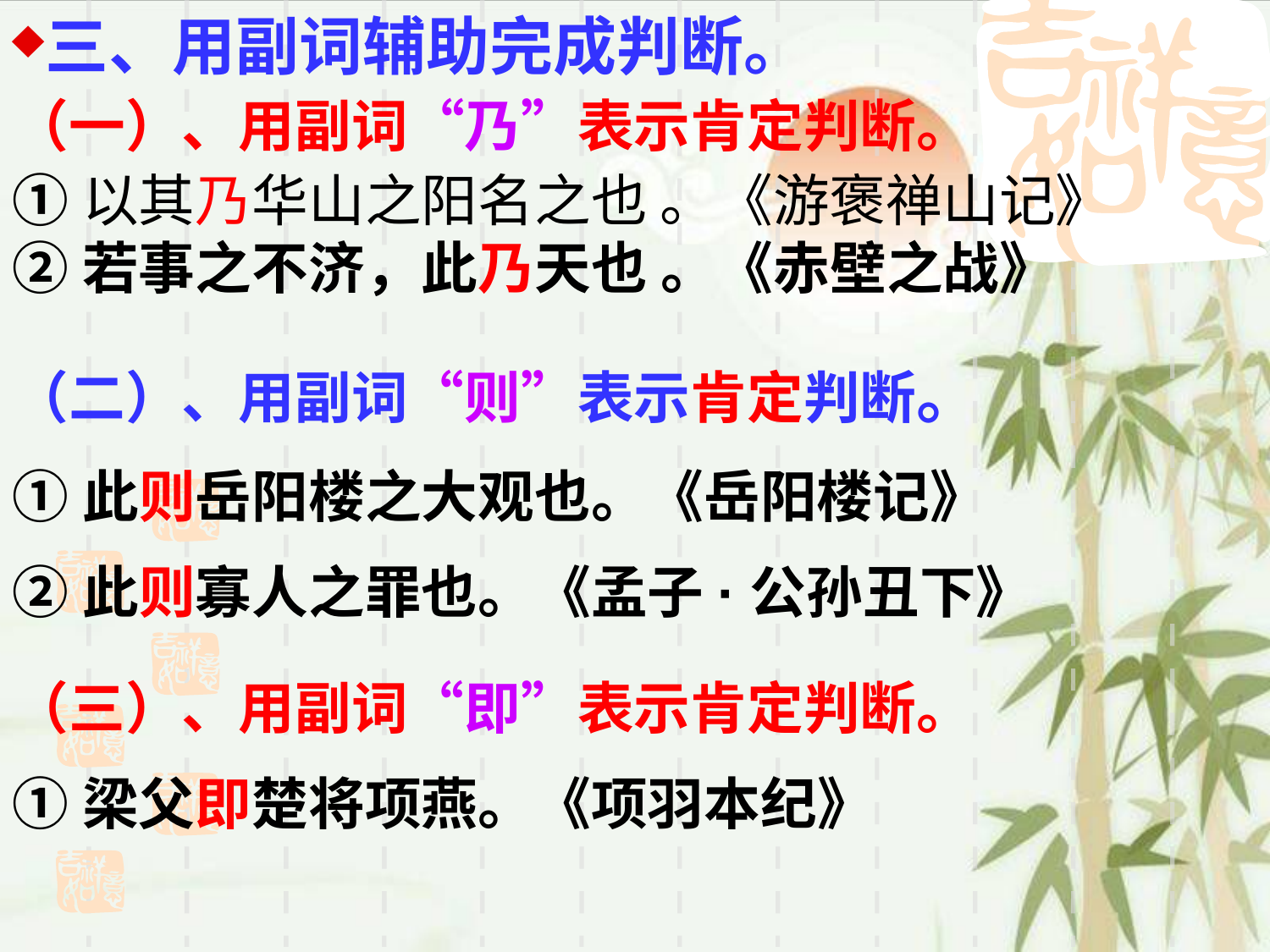

三、用副词辅助完成判断。

（一）、用副词“乃”表示肯定判断。
①以其乃华山之阳名之也 。《游褒禅山记》
②若事之不济，此乃天也 。《赤壁之战》
（二）、用副词“则”表示肯定判断。
①此则岳阳楼之大观也。《岳阳楼记》
②此则寡人之罪也。《孟子·公孙丑下》
（三）、用副词“即”表示肯定判断。
①梁父即楚将项燕。《项羽本纪》